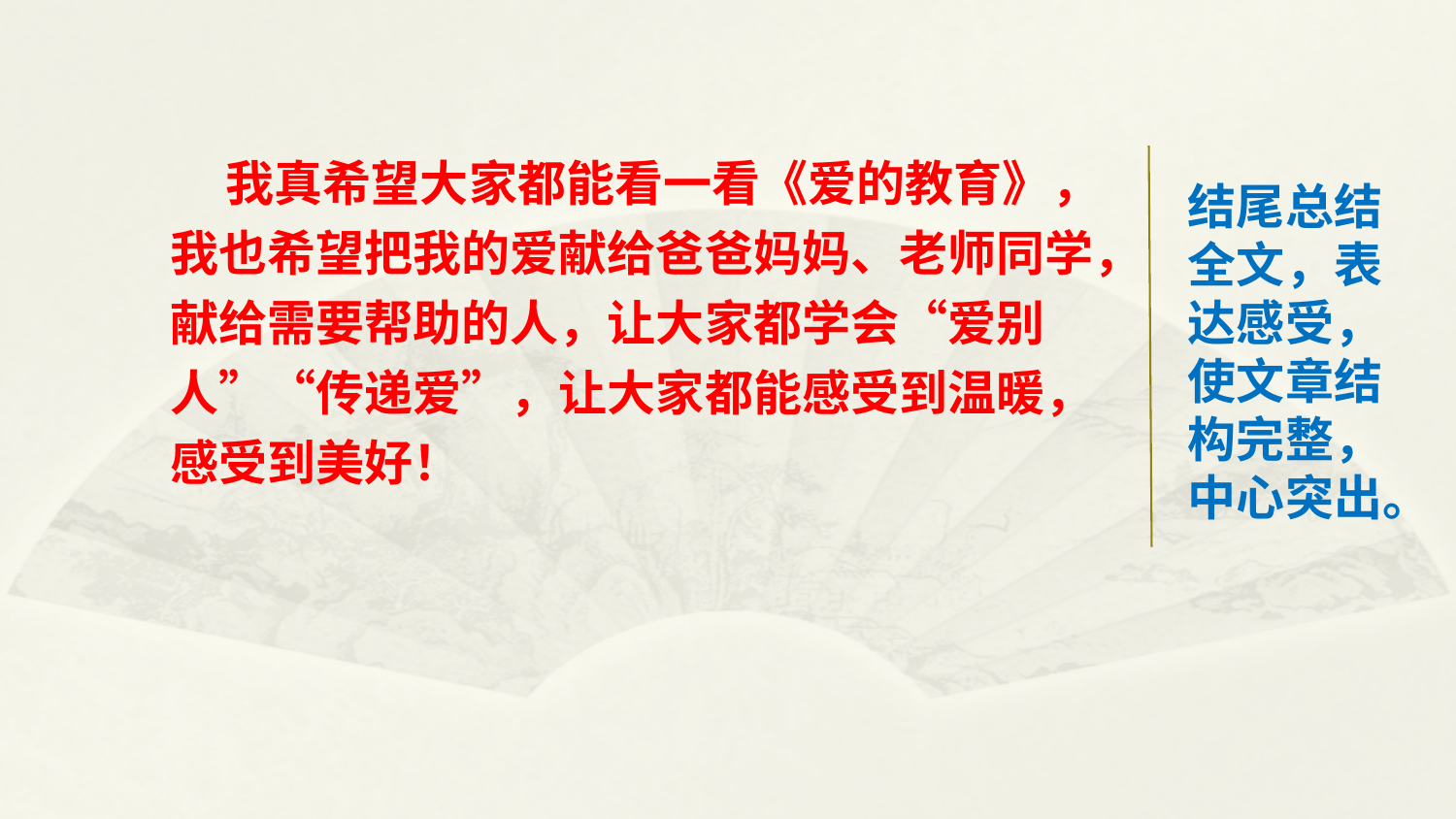

我真希望大家都能看一看《爱的教育》，我也希望把我的爱献给爸爸妈妈、老师同学，献给需要帮助的人，让大家都学会“爱别人”“传递爱”，让大家都能感受到温暖，感受到美好！
结尾总结全文，表达感受，使文章结构完整，中心突出。